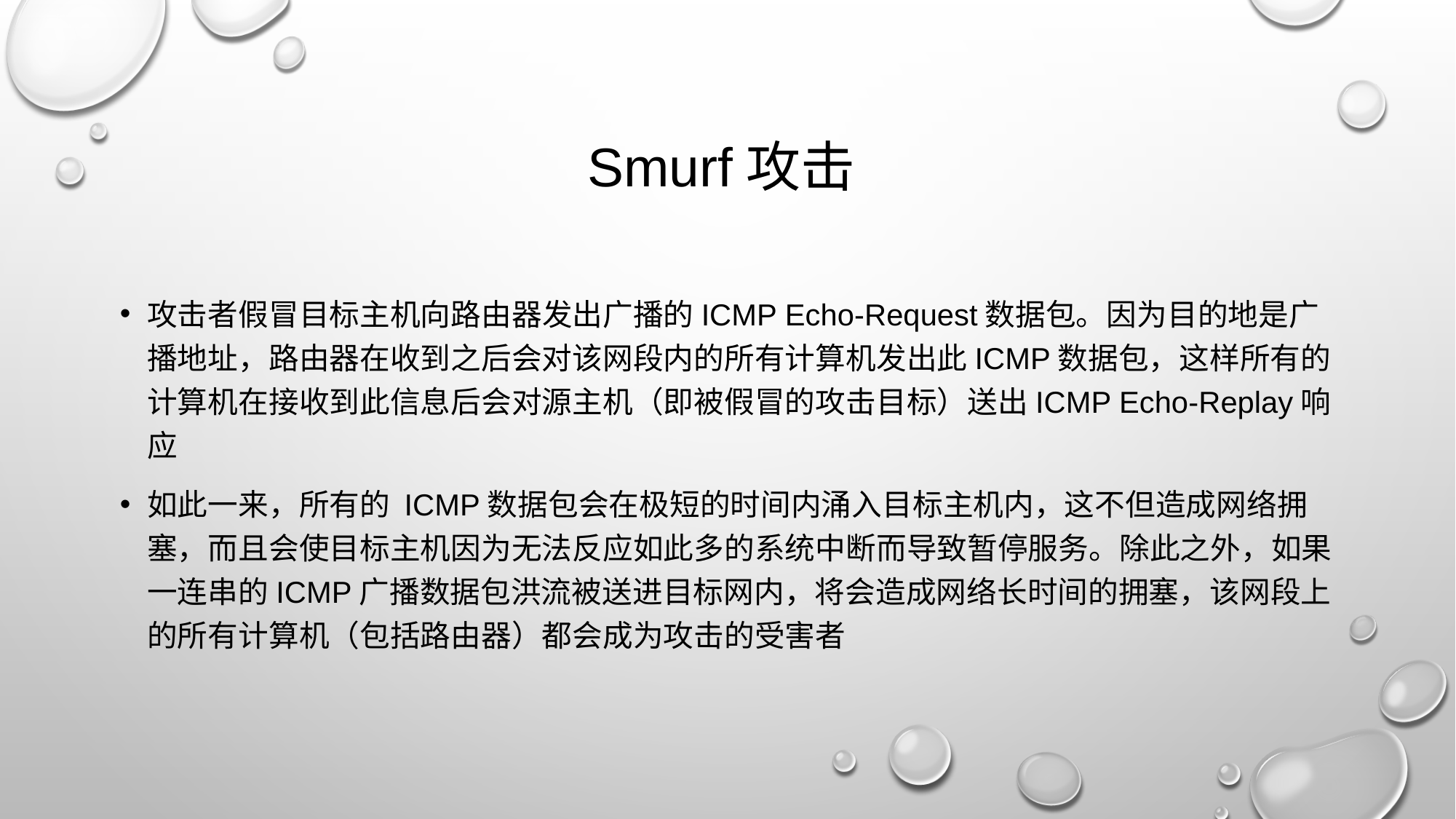

# Smurf攻击
攻击者假冒目标主机向路由器发出广播的ICMP Echo-Request数据包。因为目的地是广播地址，路由器在收到之后会对该网段内的所有计算机发出此ICMP数据包，这样所有的计算机在接收到此信息后会对源主机（即被假冒的攻击目标）送出ICMP Echo-Replay响应
如此一来，所有的 ICMP数据包会在极短的时间内涌入目标主机内，这不但造成网络拥塞，而且会使目标主机因为无法反应如此多的系统中断而导致暂停服务。除此之外，如果一连串的ICMP广播数据包洪流被送进目标网内，将会造成网络长时间的拥塞，该网段上的所有计算机（包括路由器）都会成为攻击的受害者